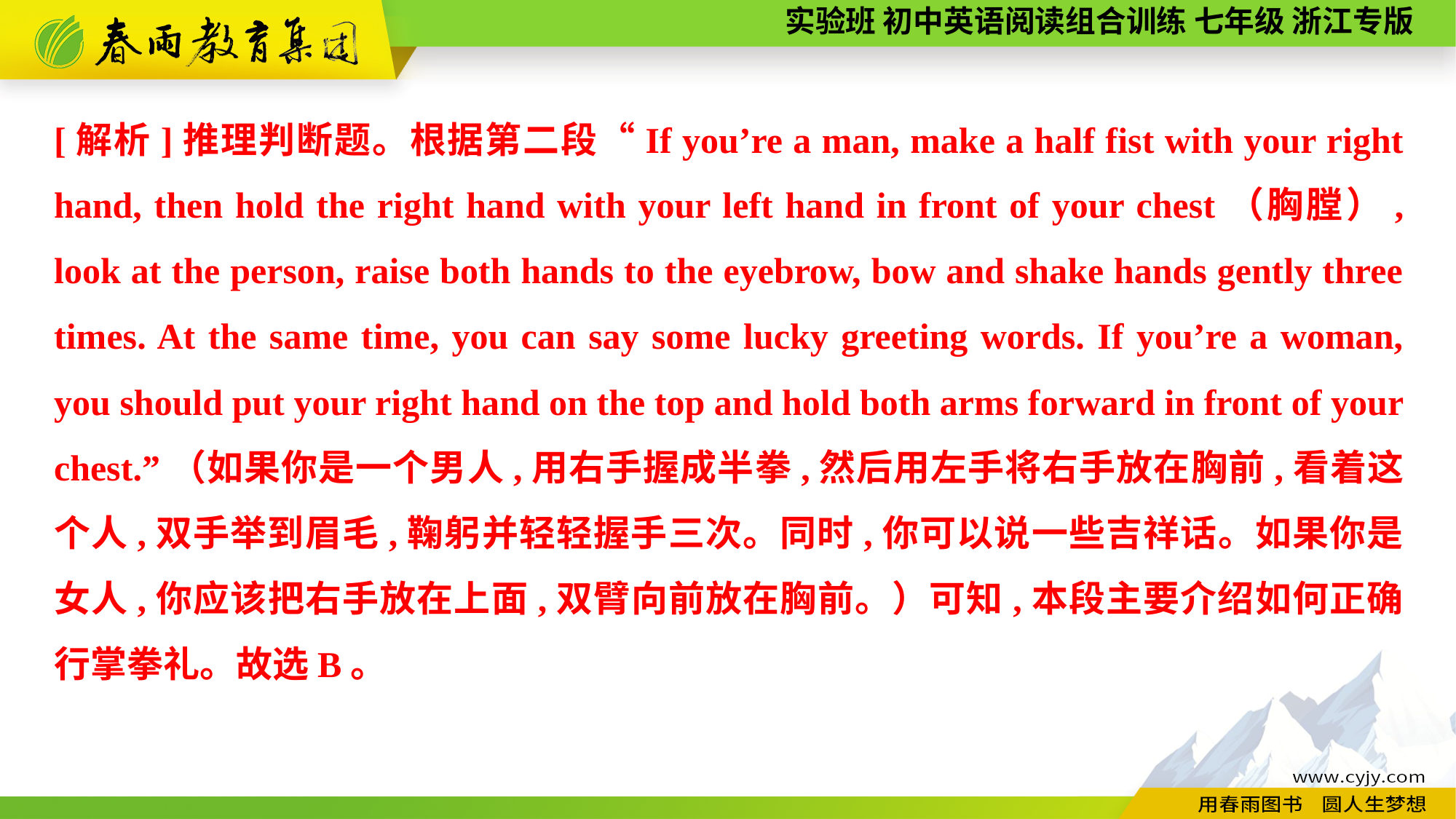

[解析]推理判断题。根据第二段“If you’re a man, make a half fist with your right hand, then hold the right hand with your left hand in front of your chest（胸膛）, look at the person, raise both hands to the eyebrow, bow and shake hands gently three times. At the same time, you can say some lucky greeting words. If you’re a woman, you should put your right hand on the top and hold both arms forward in front of your chest.”（如果你是一个男人,用右手握成半拳,然后用左手将右手放在胸前,看着这个人,双手举到眉毛,鞠躬并轻轻握手三次。同时,你可以说一些吉祥话。如果你是女人,你应该把右手放在上面,双臂向前放在胸前。）可知,本段主要介绍如何正确行掌拳礼。故选B。